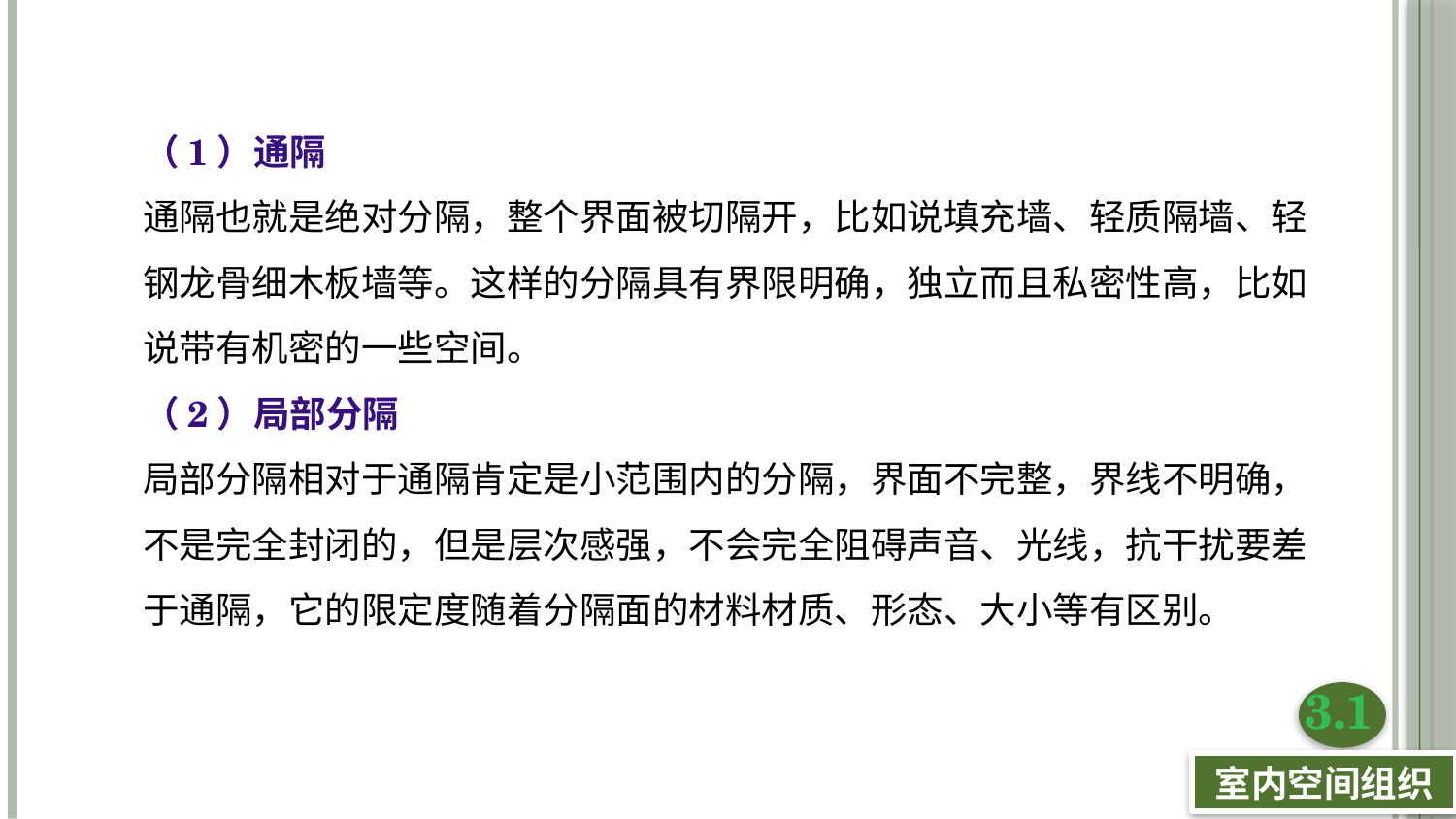

（1）通隔
通隔也就是绝对分隔，整个界面被切隔开，比如说填充墙、轻质隔墙、轻钢龙骨细木板墙等。这样的分隔具有界限明确，独立而且私密性高，比如说带有机密的一些空间。
（2）局部分隔
局部分隔相对于通隔肯定是小范围内的分隔，界面不完整，界线不明确，不是完全封闭的，但是层次感强，不会完全阻碍声音、光线，抗干扰要差于通隔，它的限定度随着分隔面的材料材质、形态、大小等有区别。
3.1
室内空间组织